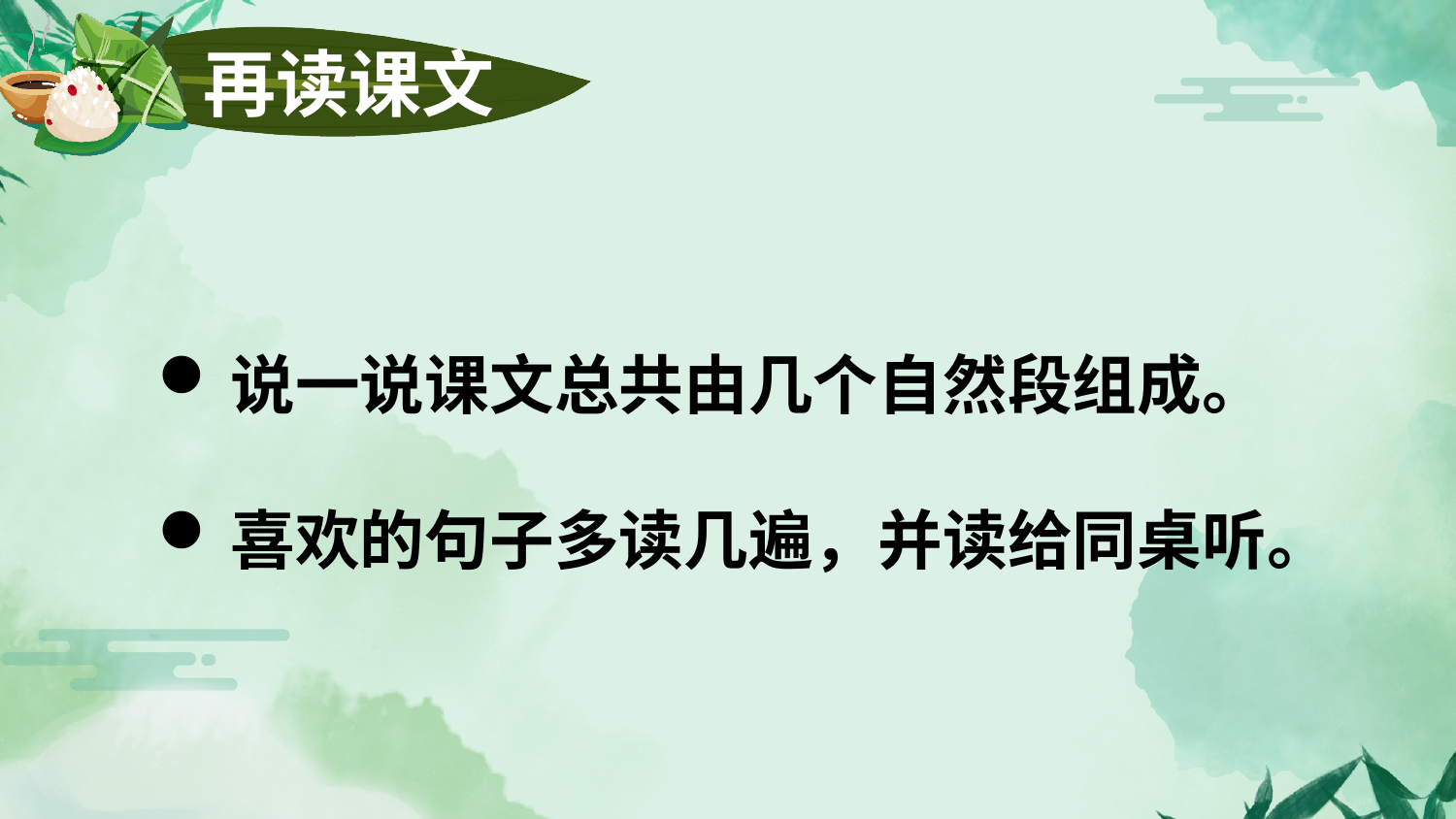

再读课文
说一说课文总共由几个自然段组成。
喜欢的句子多读几遍，并读给同桌听。